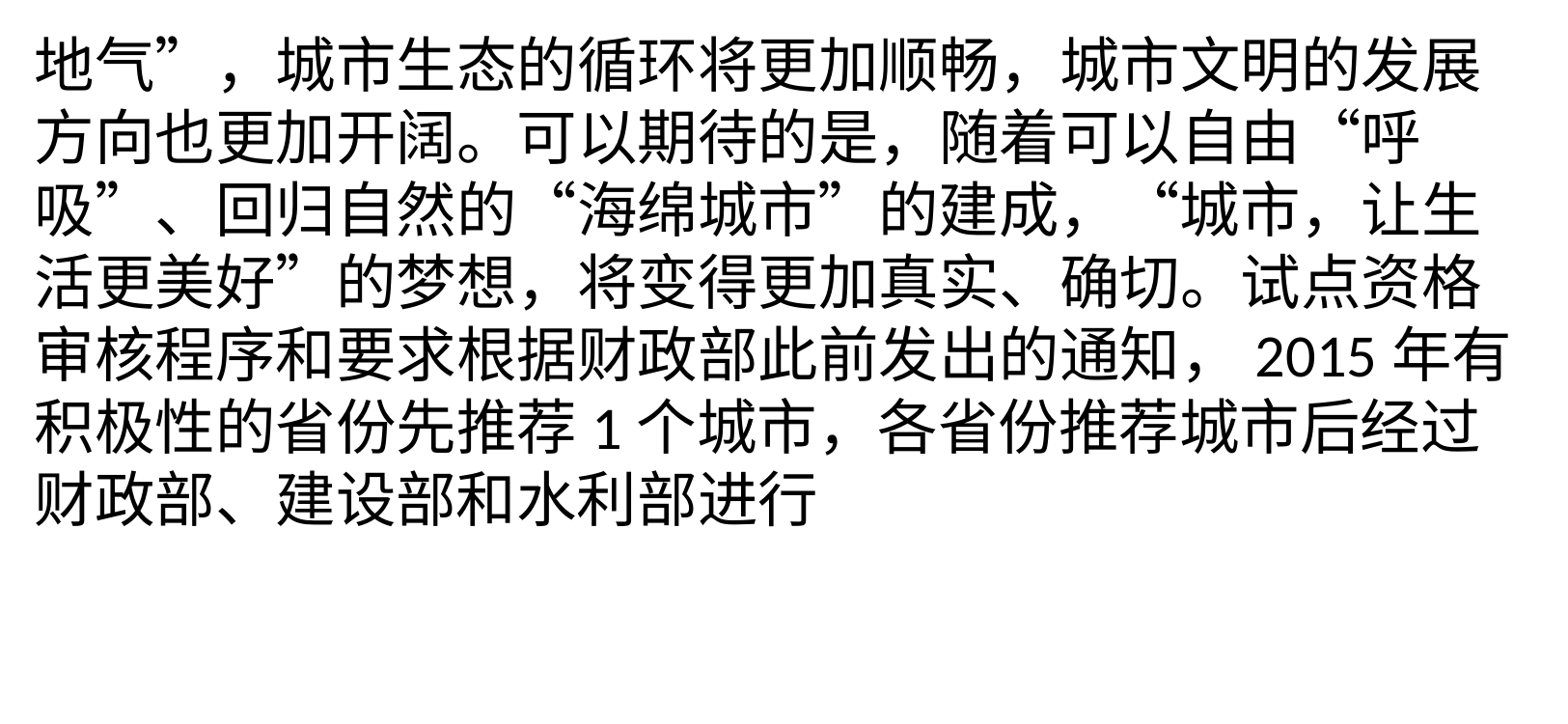

地气”，城市生态的循环将更加顺畅，城市文明的发展方向也更加开阔。可以期待的是，随着可以自由“呼吸”、回归自然的“海绵城市”的建成，“城市，让生活更美好”的梦想，将变得更加真实、确切。试点资格审核程序和要求根据财政部此前发出的通知，2015年有积极性的省份先推荐1个城市，各省份推荐城市后经过财政部、建设部和水利部进行